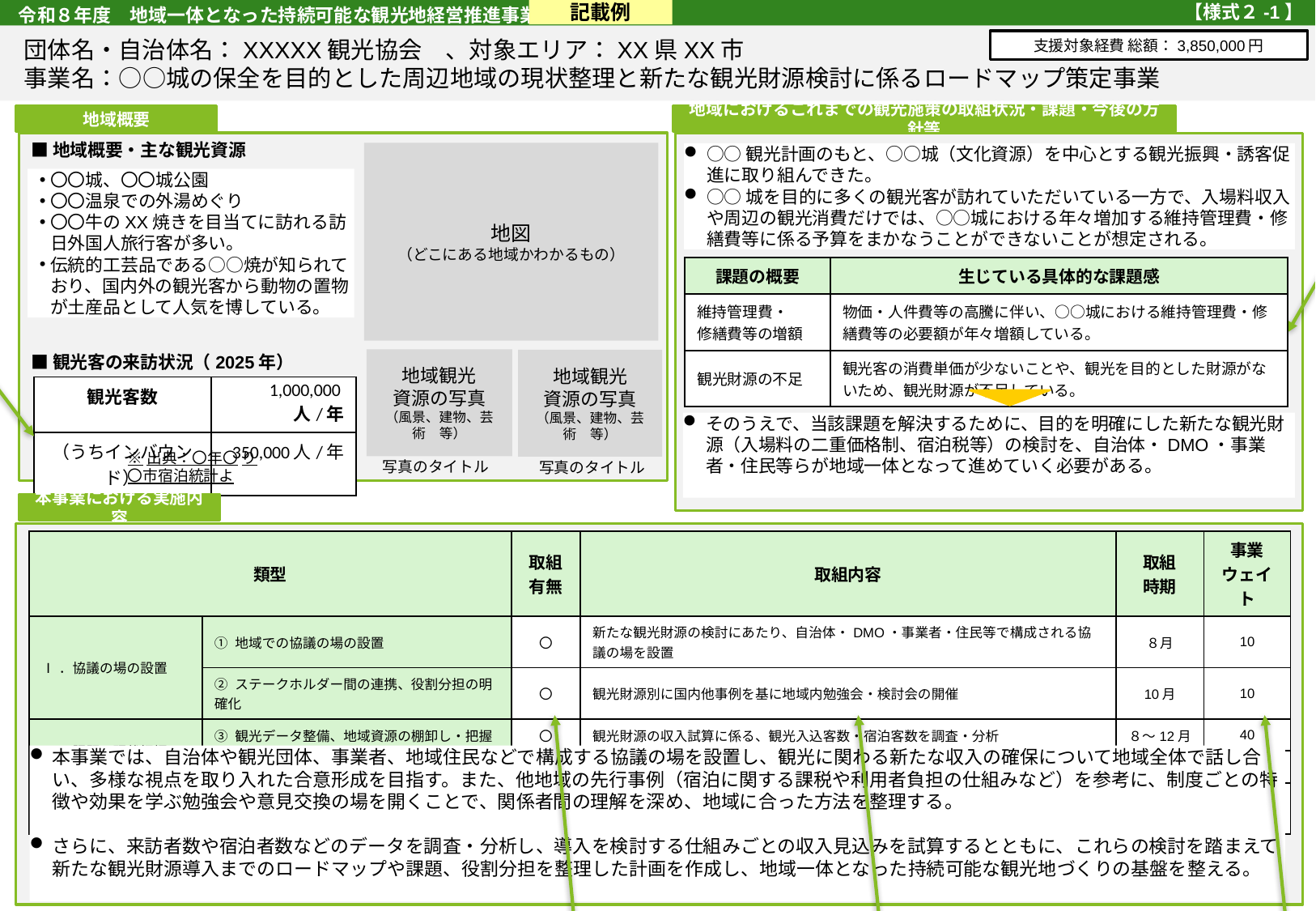

# 令和８年度　地域一体となった持続可能な観光地経営推進事業
記載例
【様式２-1】
団体名・自治体名：XXXXX観光協会　、対象エリア：XX県XX市
事業名：○○城の保全を目的とした周辺地域の現状整理と新たな観光財源検討に係るロードマップ策定事業
支援対象経費 総額：3,850,000円
地域概要
地域におけるこれまでの観光施策の取組状況・課題・今後の方針等
地域におけるこれまでの観光施策の取組状況やそこで生じている課題・将来的に生じる懸念がある課題等を記載ください。
また、過年度までの観光庁事業の活用実績がある場合には、その活用状況及び実施内容等を記載ください。
そのうえで、枠内下段には今後の方針等を記載ください。
■地域概要・主な観光資源

■観光客の来訪状況（2025年）

地図
（どこにある地域かわかるもの）
○○観光計画のもと、○○城（文化資源）を中心とする観光振興・誘客促進に取り組んできた。
○○城を目的に多くの観光客が訪れていただいている一方で、入場料収入や周辺の観光消費だけでは、○○城における年々増加する維持管理費・修繕費等に係る予算をまかなうことができないことが想定される。
〇〇城、〇〇城公園
〇〇温泉での外湯めぐり
〇〇牛のXX焼きを目当てに訪れる訪日外国人旅行客が多い。
伝統的工芸品である○○焼が知られており、国内外の観光客から動物の置物が土産品として人気を博している。
| 課題の概要 | 生じている具体的な課題感 |
| --- | --- |
| 維持管理費・ 修繕費等の増額 | 物価・人件費等の高騰に伴い、○○城における維持管理費・修繕費等の必要額が年々増額している。 |
| 観光財源の不足 | 観光客の消費単価が少ないことや、観光を目的とした財源がないため、観光財源が不足している。 |
地域観光
資源の写真
（風景、建物、芸術　等）
地域観光
資源の写真
（風景、建物、芸術　等）
把握している最新動向を記載すること
| 観光客数 | 1,000,000人/年 |
| --- | --- |
| （うちインバウンド） | 350,000人/年 |

そのうえで、当該課題を解決するために、目的を明確にした新たな観光財源（入場料の二重価格制、宿泊税等）の検討を、自治体・DMO・事業者・住民等らが地域一体となって進めていく必要がある。

※出典：〇年〇〇市宿泊統計より
写真のタイトル
写真のタイトル
本事業における実施内容

| 類型 |  | 取組有無 | 取組内容 | 取組 時期 | 事業 ウェイト |
| --- | --- | --- | --- | --- | --- |
| Ⅰ．協議の場の設置 | ① 地域での協議の場の設置 | 〇 | 新たな観光財源の検討にあたり、自治体・DMO・事業者・住民等で構成される協議の場を設置 | ８月 | 10 |
|  | ② ステークホルダー間の連携、役割分担の明確化 | 〇 | 観光財源別に国内他事例を基に地域内勉強会・検討会の開催 | 10月 | 10 |
| Ⅱ．課題・現状把握 | ③ 観光データ整備、地域資源の棚卸し・把握 | 〇 | 観光財源の収入試算に係る、観光入込客数・宿泊客数を調査・分析 | ８～12月 | 40 |
|  | ④ 地域住民による観光に対する意識調査 | － |  |  | ０ |
| Ⅲ.目標設定・方針策定 | ⑤ 将来像（ビジョン/ゴール）、ターゲット像等の設定 | 〇 | 新たな観光財源検討に係るロードマップを策定 | 10～２月 | 40 |
本事業では、自治体や観光団体、事業者、地域住民などで構成する協議の場を設置し、観光に関わる新たな収入の確保について地域全体で話し合い、多様な視点を取り入れた合意形成を目指す。また、他地域の先行事例（宿泊に関する課税や利用者負担の仕組みなど）を参考に、制度ごとの特徴や効果を学ぶ勉強会や意見交換の場を開くことで、関係者間の理解を深め、地域に合った方法を整理する。

さらに、来訪者数や宿泊者数などのデータを調査・分析し、導入を検討する仕組みごとの収入見込みを試算するとともに、これらの検討を踏まえて新たな観光財源導入までのロードマップや課題、役割分担を整理した計画を作成し、地域一体となった持続可能な観光地づくりの基盤を整える。

〇/ーは、実施するものに〇、実施しないものにはーを入力してください。（実施しない場合にも項目はそのまま残してください。）
類型ごとに、取組内容を記載してください。
取組ごとに、どれくらい注力するか、実務量が想定されるかなど、事業ウェイトを記載してください（合計を100とするように）。